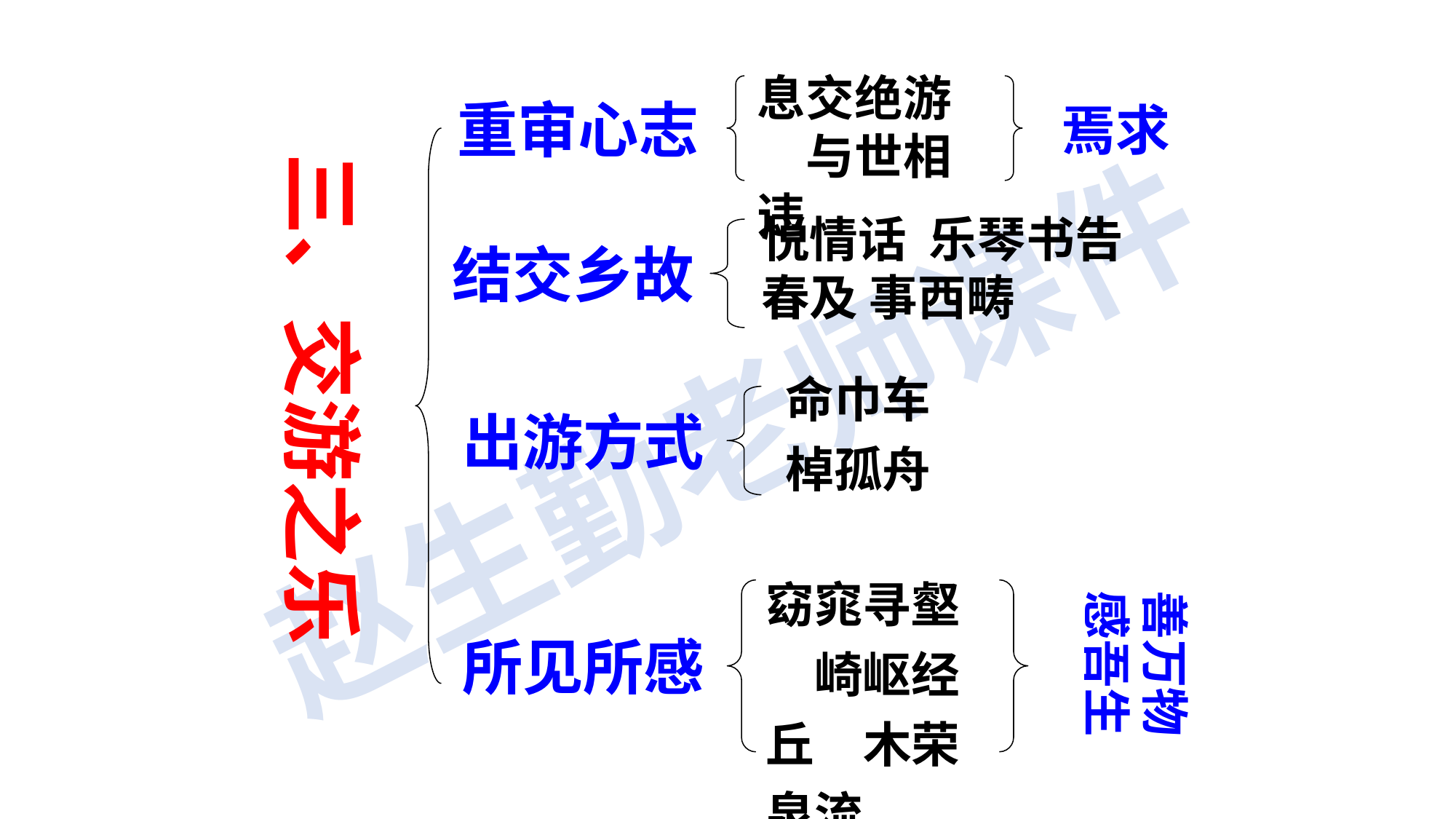

息交绝游　与世相违

重审心志
焉求

三、交游之乐
悦情话  乐琴书告春及 事西畴

结交乡故
命巾车棹孤舟

出游方式
窈窕寻壑　崎岖经丘　木荣泉流

善万物感吾生
所见所感